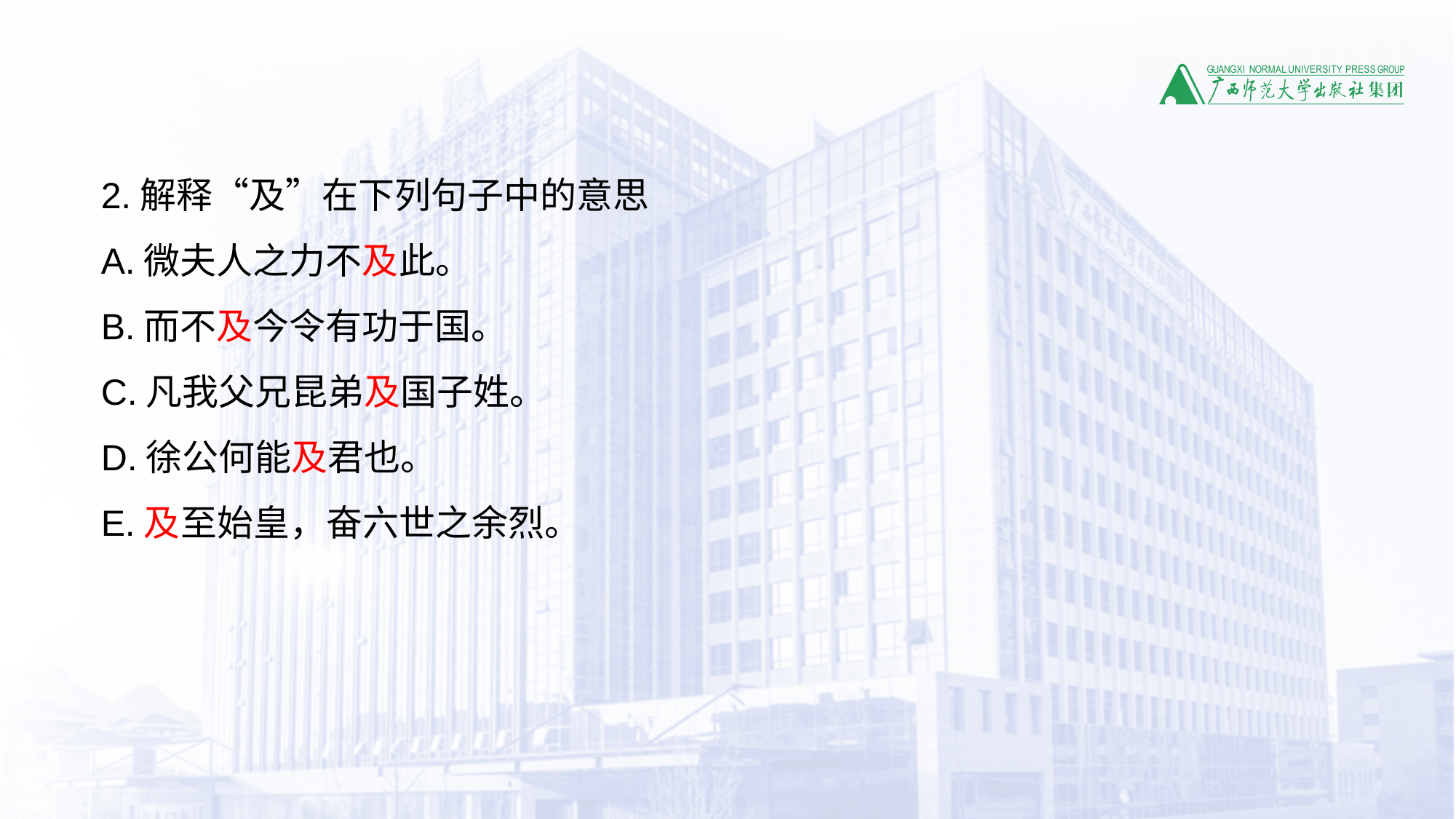

2.解释“及”在下列句子中的意思
A.微夫人之力不及此。
B.而不及今令有功于国。
C.凡我父兄昆弟及国子姓。
D.徐公何能及君也。
E.及至始皇，奋六世之余烈。